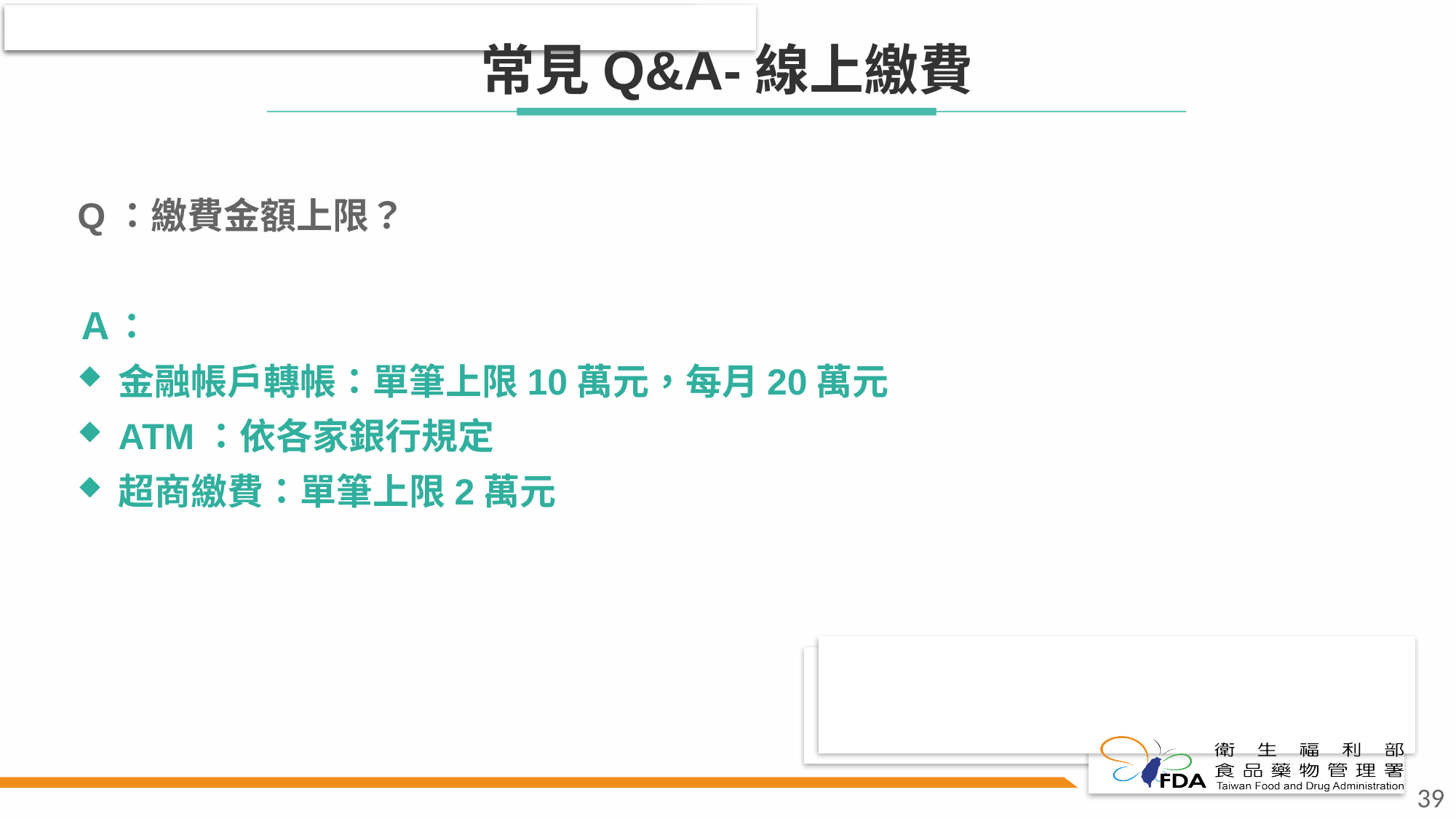

# 常見Q&A-線上繳費

Q：繳費金額上限？

Ａ：
金融帳戶轉帳：單筆上限10萬元，每月20萬元
ATM：依各家銀行規定
超商繳費：單筆上限2萬元